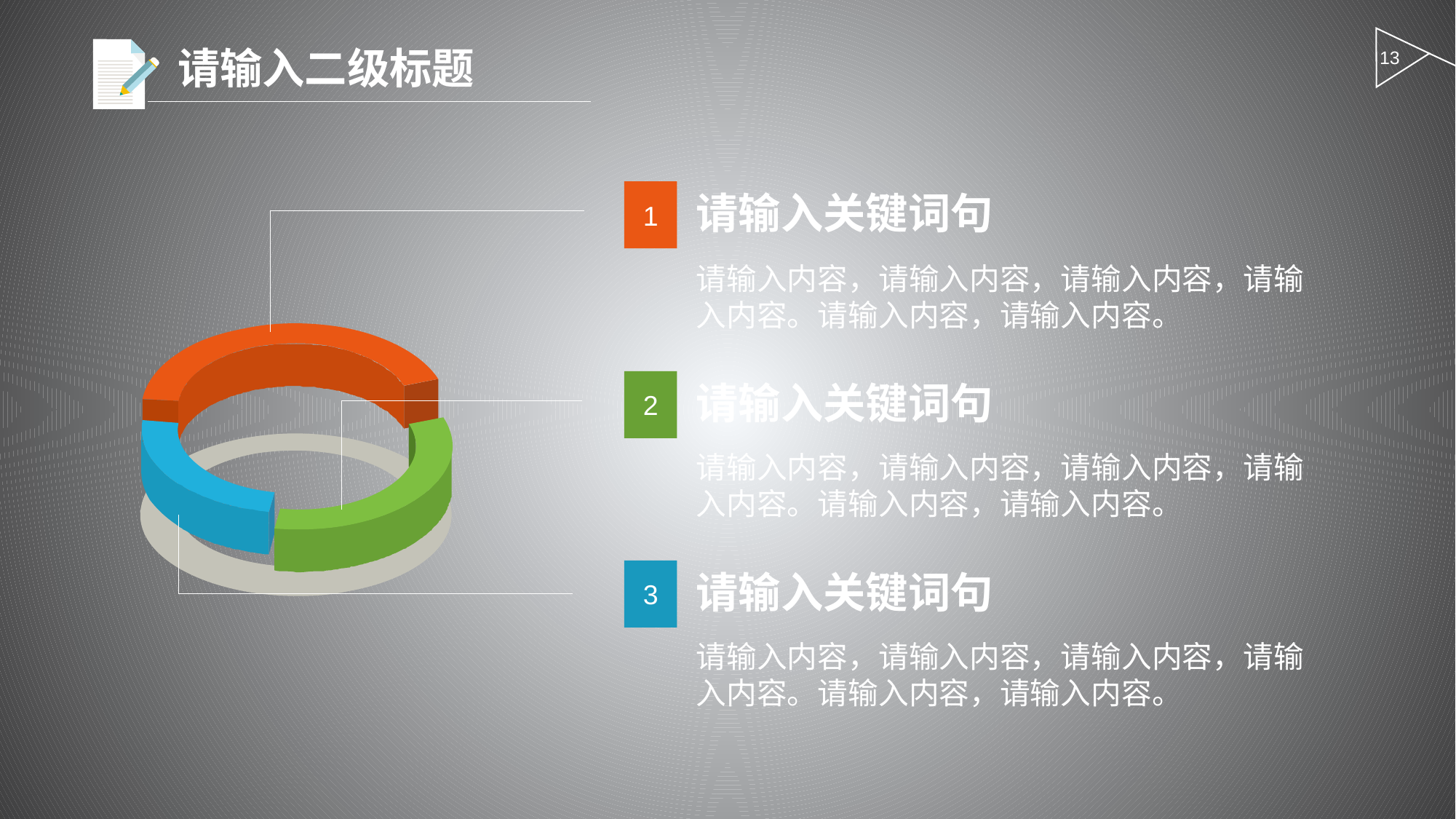

请输入二级标题
13

1
请输入关键词句
请输入内容，请输入内容，请输入内容，请输入内容。请输入内容，请输入内容。

2
请输入关键词句
请输入内容，请输入内容，请输入内容，请输入内容。请输入内容，请输入内容。
3
请输入关键词句
请输入内容，请输入内容，请输入内容，请输入内容。请输入内容，请输入内容。